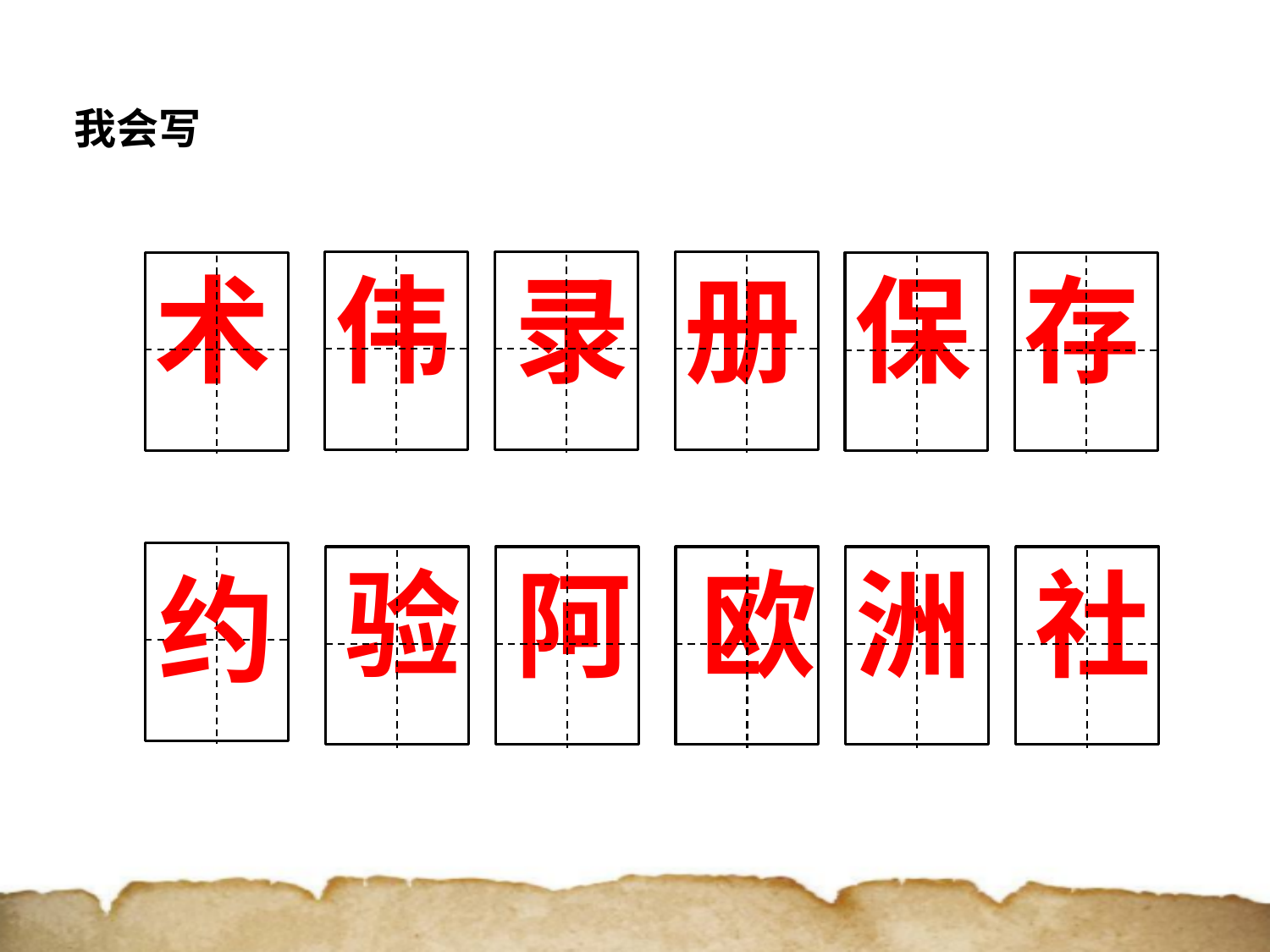

我会写

术
伟
录
册
保

存

约

验
阿
欧
洲
社